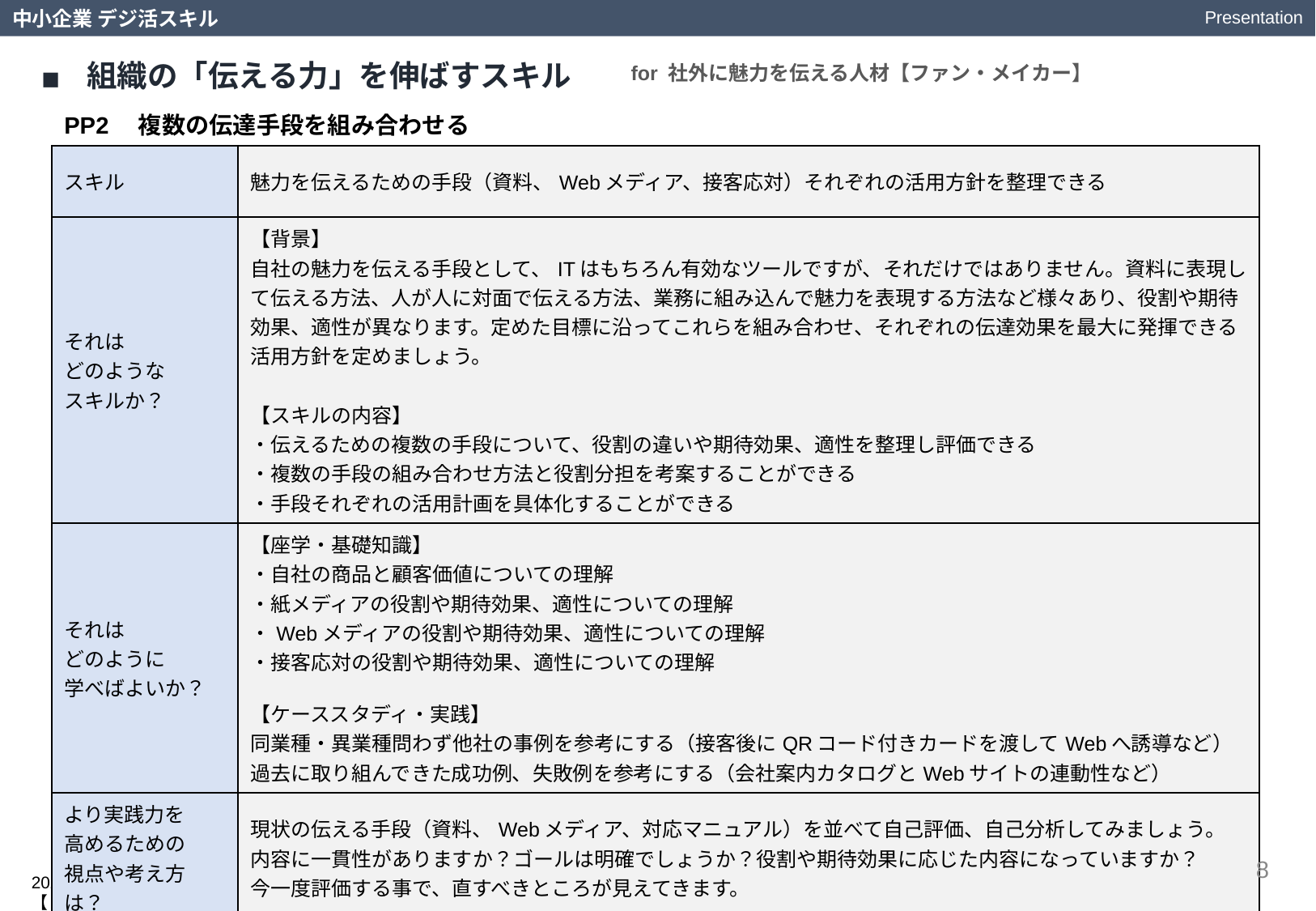

Presentation
中小企業 デジ活スキル
組織の「伝える力」を伸ばすスキル
for 社外に魅力を伝える人材【ファン・メイカー】
PP2　複数の伝達手段を組み合わせる
| スキル | 魅力を伝えるための手段（資料、Webメディア、接客応対）それぞれの活用方針を整理できる |
| --- | --- |
| それは どのような スキルか？ | 【背景】 自社の魅力を伝える手段として、ITはもちろん有効なツールですが、それだけではありません。資料に表現して伝える方法、人が人に対面で伝える方法、業務に組み込んで魅力を表現する方法など様々あり、役割や期待効果、適性が異なります。定めた目標に沿ってこれらを組み合わせ、それぞれの伝達効果を最大に発揮できる活用方針を定めましょう。 【スキルの内容】 ・伝えるための複数の手段について、役割の違いや期待効果、適性を整理し評価できる ・複数の手段の組み合わせ方法と役割分担を考案することができる ・手段それぞれの活用計画を具体化することができる |
| それは どのように 学べばよいか？ | 【座学・基礎知識】 ・自社の商品と顧客価値についての理解 ・紙メディアの役割や期待効果、適性についての理解 ・Webメディアの役割や期待効果、適性についての理解 ・接客応対の役割や期待効果、適性についての理解 【ケーススタディ・実践】 同業種・異業種問わず他社の事例を参考にする（接客後にQRコード付きカードを渡してWebへ誘導など） 過去に取り組んできた成功例、失敗例を参考にする（会社案内カタログとWebサイトの連動性など） |
| より実践力を 高めるための 視点や考え方は？ | 現状の伝える手段（資料、Webメディア、対応マニュアル）を並べて自己評価、自己分析してみましょう。 内容に一貫性がありますか？ゴールは明確でしょうか？役割や期待効果に応じた内容になっていますか？ 今一度評価する事で、直すべきところが見えてきます。 |
8